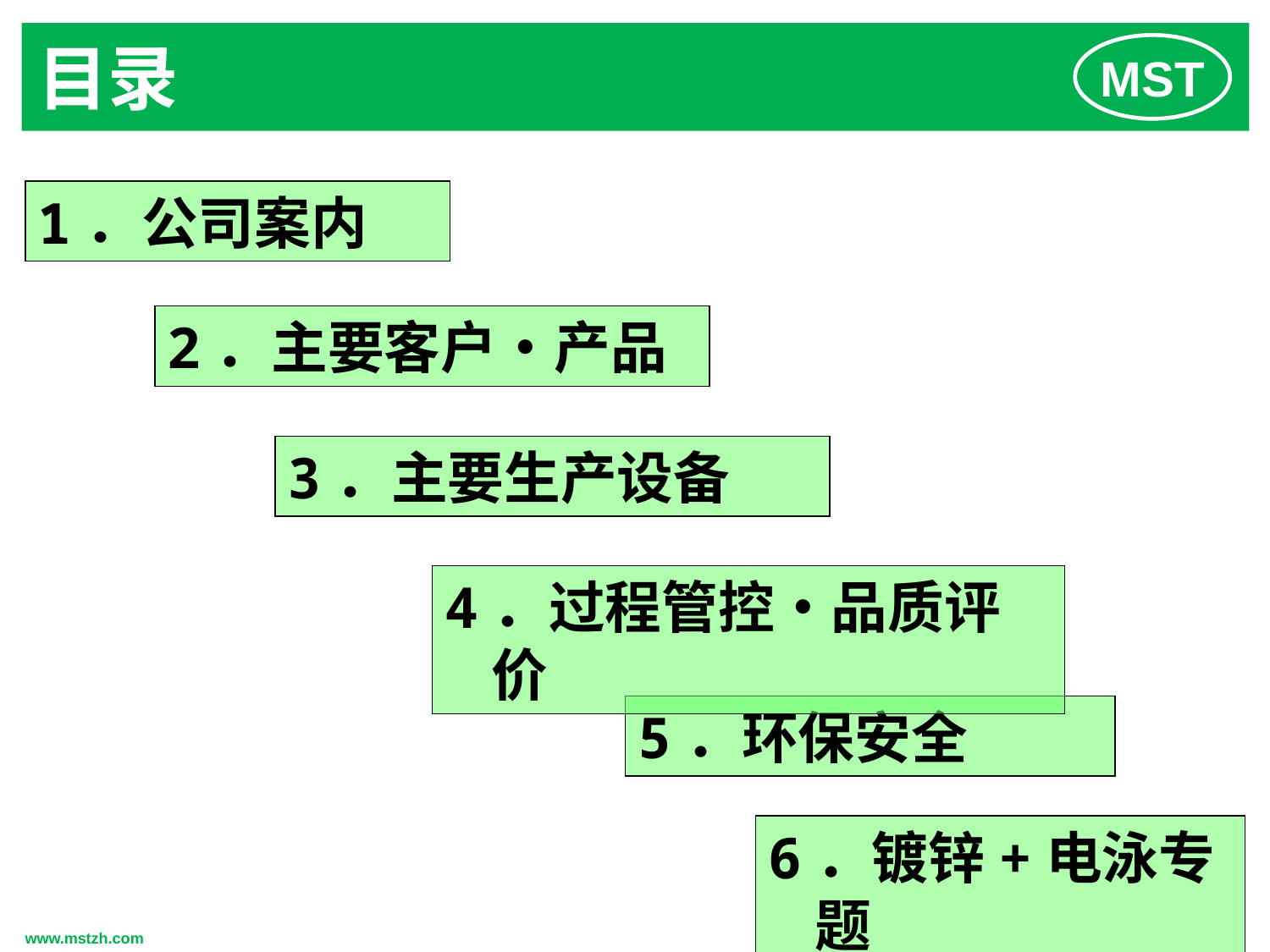

目录
1．公司案内
2．主要客户・产品
3．主要生产设备
4．过程管控・品质评价
5．环保安全
6．镀锌+电泳专题